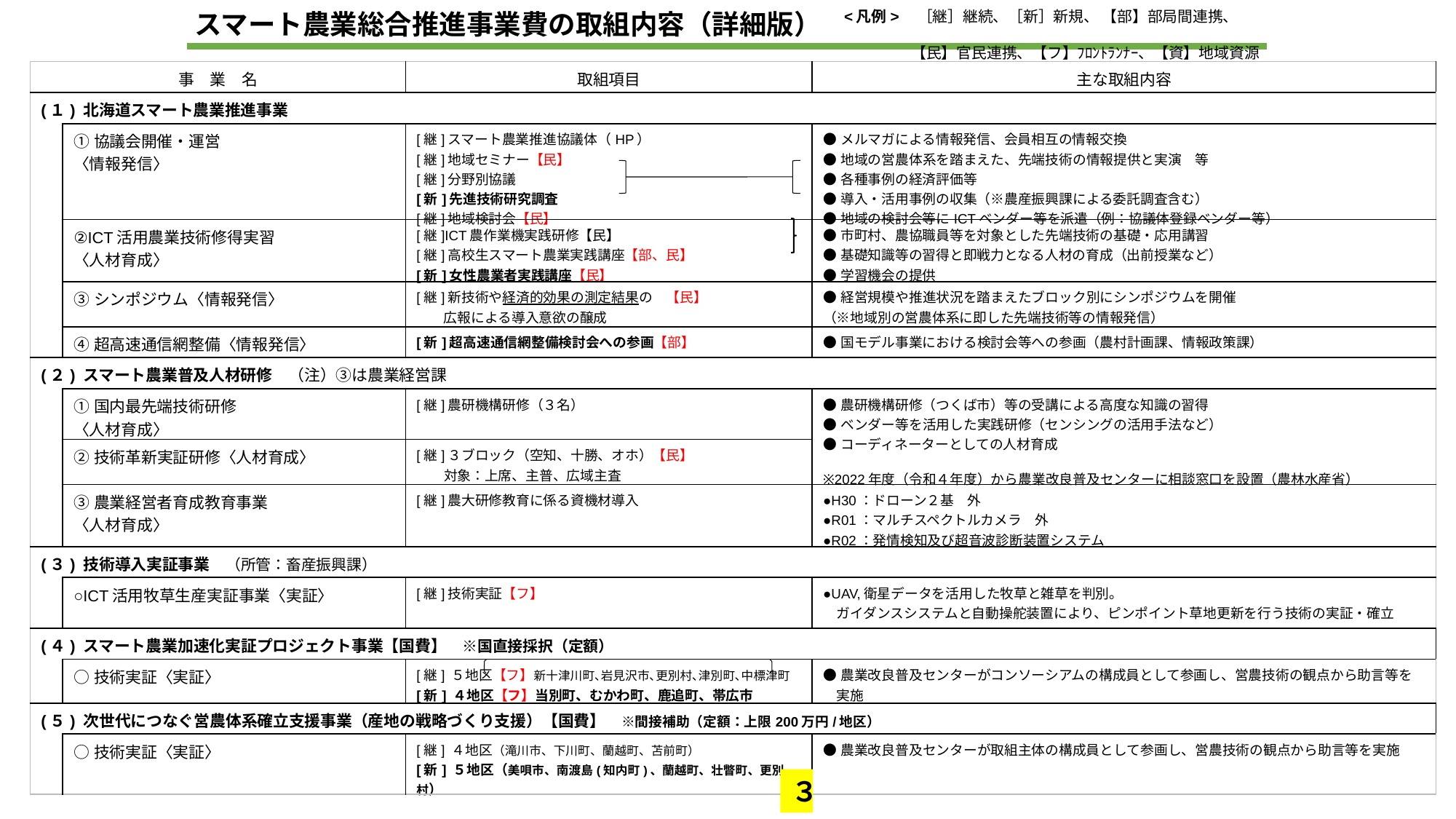

<凡例>　［継］継続、［新］新規、 【部】部局間連携、
　　　　  【民】官民連携、【フ】ﾌﾛﾝﾄﾗﾝﾅｰ、【資】地域資源
スマート農業総合推進事業費の取組内容（詳細版）
| 事　業　名 |  | 取組項目 | 主な取組内容 |
| --- | --- | --- | --- |
| (１) 北海道スマート農業推進事業 |  |  |  |
|  | ①協議会開催・運営 〈情報発信〉 | [継]スマート農業推進協議体（HP） [継]地域セミナー【民】 [継]分野別協議 [新]先進技術研究調査 [継]地域検討会【民】 | ●メルマガによる情報発信、会員相互の情報交換 ●地域の営農体系を踏まえた、先端技術の情報提供と実演　等 ●各種事例の経済評価等 ●導入・活用事例の収集（※農産振興課による委託調査含む） ●地域の検討会等にICTベンダー等を派遣（例：協議体登録ベンダー等） |
|  | ②ICT活用農業技術修得実習 〈人材育成〉 | [継]ICT農作業機実践研修【民】 [継]高校生スマート農業実践講座【部、民】 [新]女性農業者実践講座【民】 | ●市町村、農協職員等を対象とした先端技術の基礎・応用講習 ●基礎知識等の習得と即戦力となる人材の育成（出前授業など） ●学習機会の提供 |
|  | ③シンポジウム〈情報発信〉 | [継]新技術や経済的効果の測定結果の　【民】 　　広報による導入意欲の醸成 | ●経営規模や推進状況を踏まえたブロック別にシンポジウムを開催 （※地域別の営農体系に即した先端技術等の情報発信） |
|  | ④超高速通信網整備〈情報発信〉 | [新]超高速通信網整備検討会への参画【部】 | ●国モデル事業における検討会等への参画（農村計画課、情報政策課） |
| (２) スマート農業普及人材研修　（注）③は農業経営課 |  |  |  |
|  | ①国内最先端技術研修 〈人材育成〉 | [継]農研機構研修（３名） | ●農研機構研修（つくば市）等の受講による高度な知識の習得 ●ベンダー等を活用した実践研修（センシングの活用手法など） ●コーディネーターとしての人材育成 ※2022年度（令和４年度）から農業改良普及センターに相談窓口を設置（農林水産省） |
|  | ②技術革新実証研修〈人材育成〉 | [継]３ブロック（空知、十勝、オホ）【民】 　　対象：上席、主普、広域主査 |  |
|  | ③農業経営者育成教育事業 〈人材育成〉 | [継]農大研修教育に係る資機材導入 | ●H30：ドローン２基　外 ●R01：マルチスペクトルカメラ　外 ●R02：発情検知及び超音波診断装置システム |
| (３) 技術導入実証事業　（所管：畜産振興課） |  |  |  |
|  | ○ICT活用牧草生産実証事業〈実証〉 | [継]技術実証【フ】 | ●UAV,衛星データを活用した牧草と雑草を判別。 　ガイダンスシステムと自動操舵装置により、ピンポイント草地更新を行う技術の実証・確立 |
| (４) スマート農業加速化実証プロジェクト事業【国費】　※国直接採択（定額） |  |  |  |
|  | ○技術実証〈実証〉 | [継] ５地区【フ】新十津川町､岩見沢市､更別村､津別町､中標津町 [新] ４地区【フ】当別町、むかわ町、鹿追町、帯広市 | ●農業改良普及センターがコンソーシアムの構成員として参画し、営農技術の観点から助言等を 　実施 |
| (５) 次世代につなぐ営農体系確立支援事業（産地の戦略づくり支援）【国費】　※間接補助（定額：上限200万円/地区） |  |  |  |
|  | ○技術実証〈実証〉 | [継] ４地区（滝川市、下川町、蘭越町、苫前町） [新] ５地区（美唄市、南渡島(知内町)、蘭越町、壮瞥町、更別村） | ●農業改良普及センターが取組主体の構成員として参画し、営農技術の観点から助言等を実施 |

３